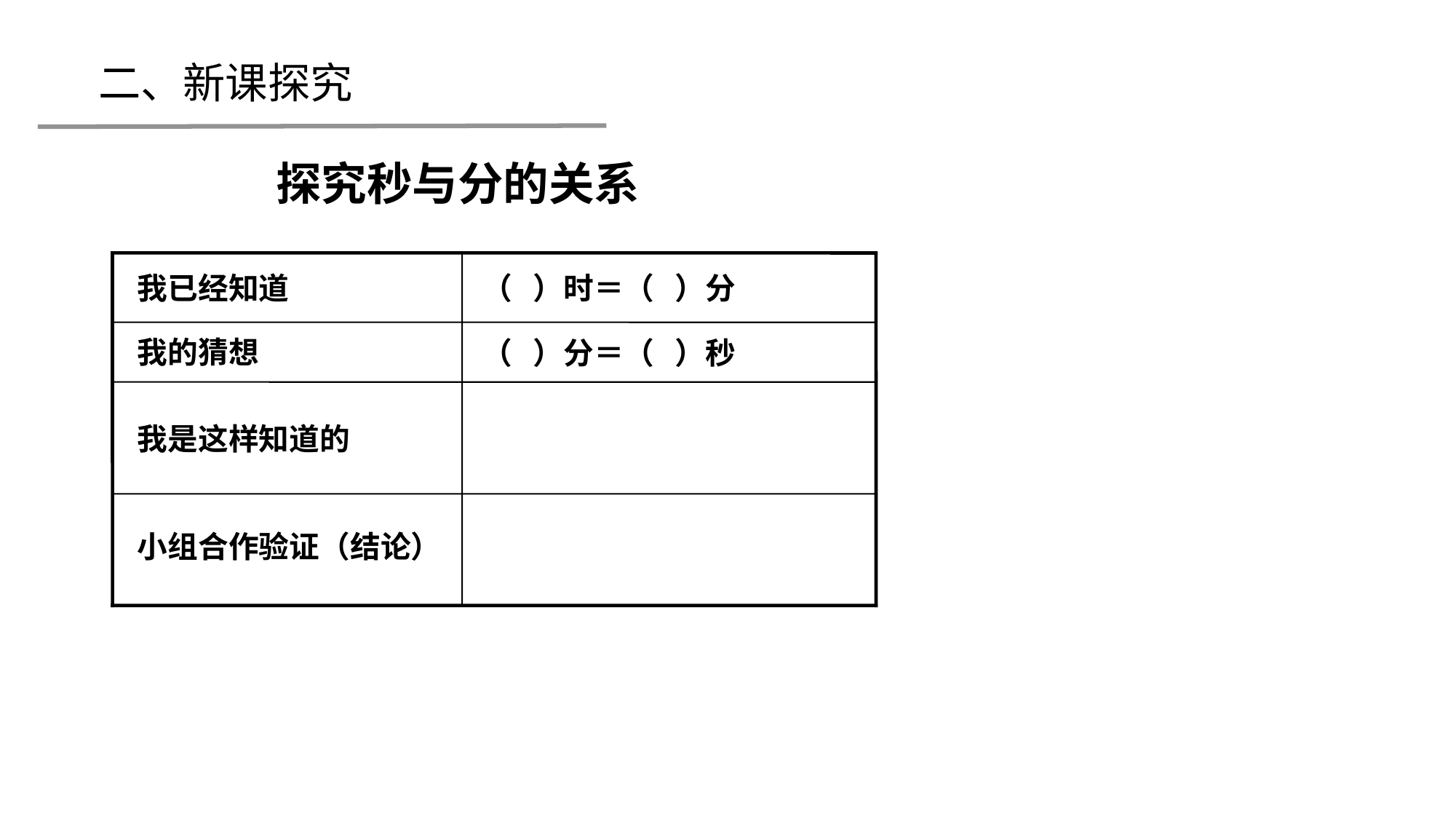

二、新课探究
探究秒与分的关系

 我已经知道

（   ）时＝（   ）分

 我的猜想

（   ）分＝（   ）秒

 我是这样知道的

 小组合作验证（结论）